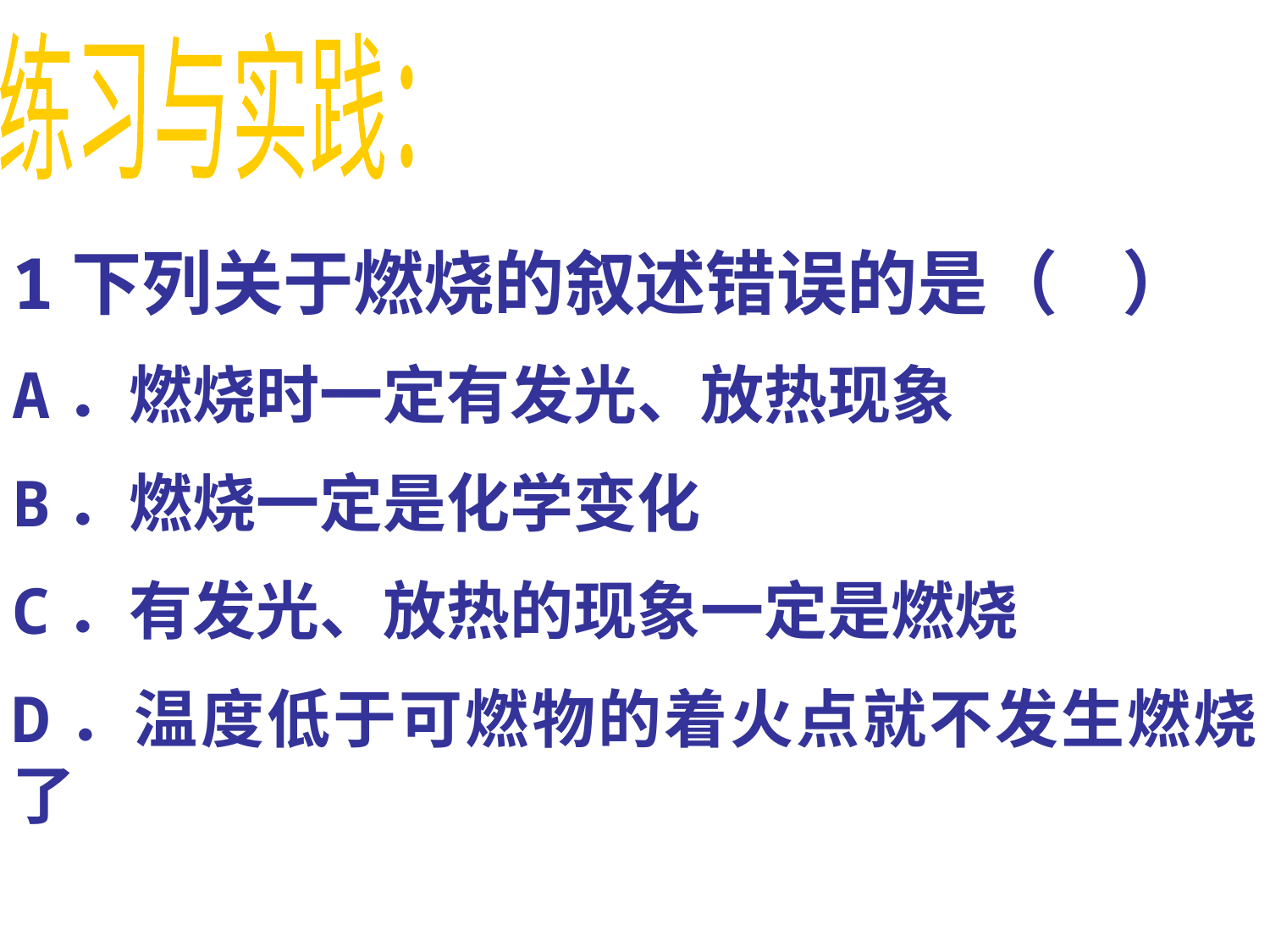

练习与实践：
1下列关于燃烧的叙述错误的是（    ）
A．燃烧时一定有发光、放热现象
B．燃烧一定是化学变化
C．有发光、放热的现象一定是燃烧
D．温度低于可燃物的着火点就不发生燃烧了